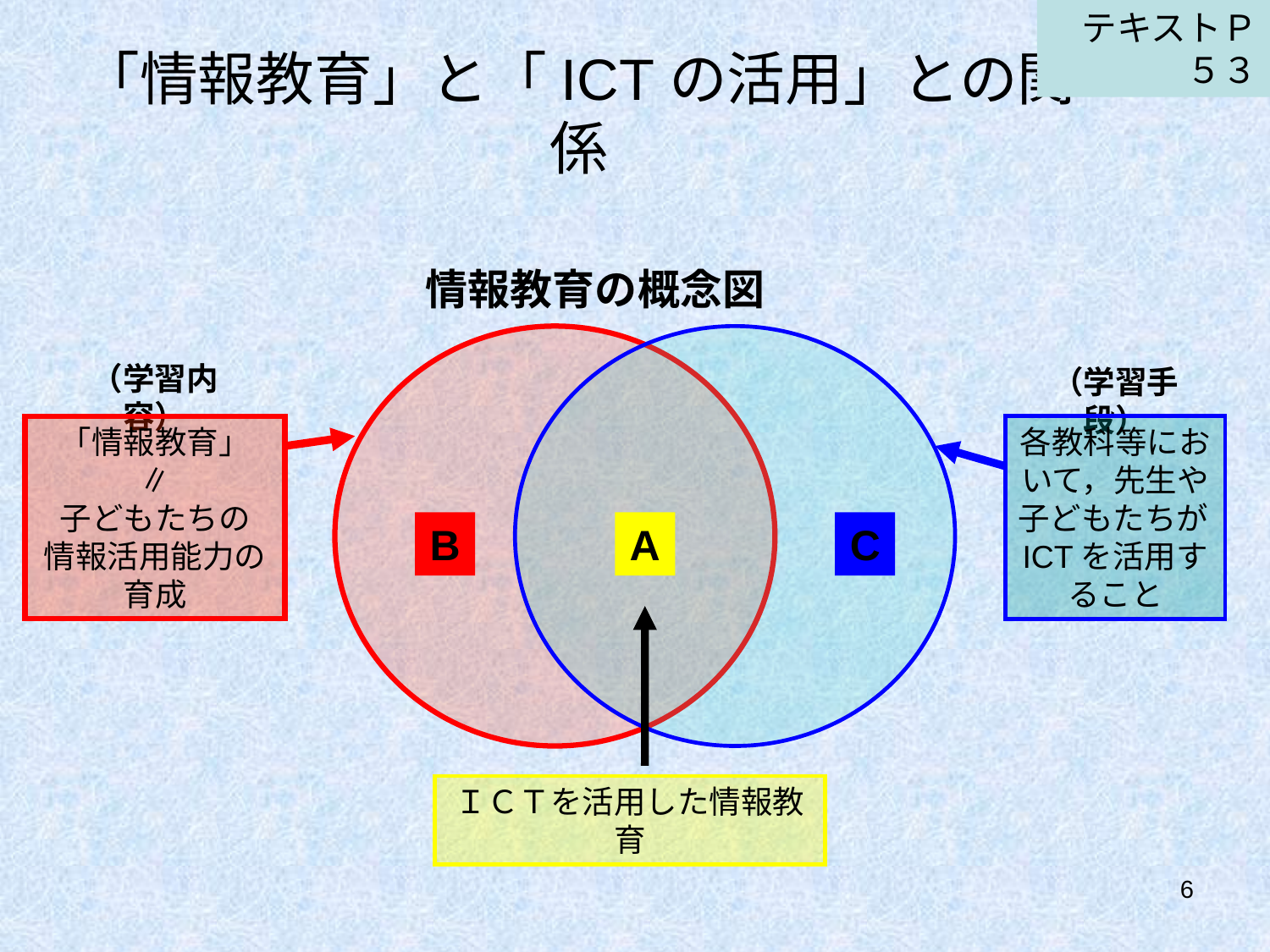

テキストＰ５３
# 「情報教育」と「ICTの活用」との関係
情報教育の概念図

（学習内容）
「情報教育」
∥
子どもたちの
情報活用能力の育成

（学習手段）
各教科等において，先生や子どもたちがICTを活用すること

B
A

ＩＣＴを活用した情報教育
C
6